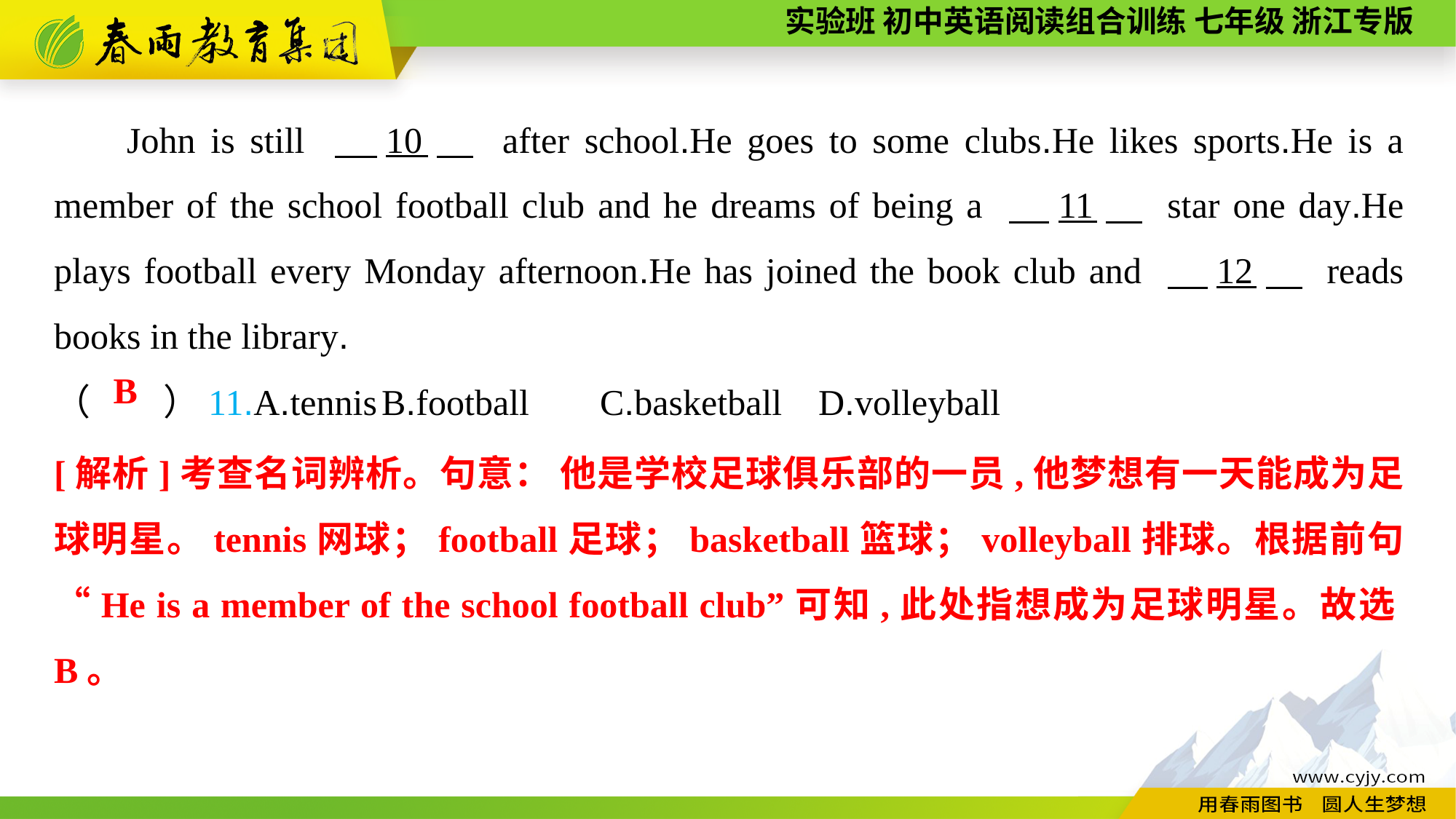

John is still 　10　 after school.He goes to some clubs.He likes sports.He is a member of the school football club and he dreams of being a 　11　 star one day.He plays football every Monday afternoon.He has joined the book club and 　12　 reads books in the library.
（　　）11.A.tennis	B.football	C.basketball	D.volleyball
B
[解析]考查名词辨析。句意： 他是学校足球俱乐部的一员,他梦想有一天能成为足球明星。tennis网球；football足球；basketball篮球；volleyball排球。根据前句“He is a member of the school football club”可知,此处指想成为足球明星。故选B。